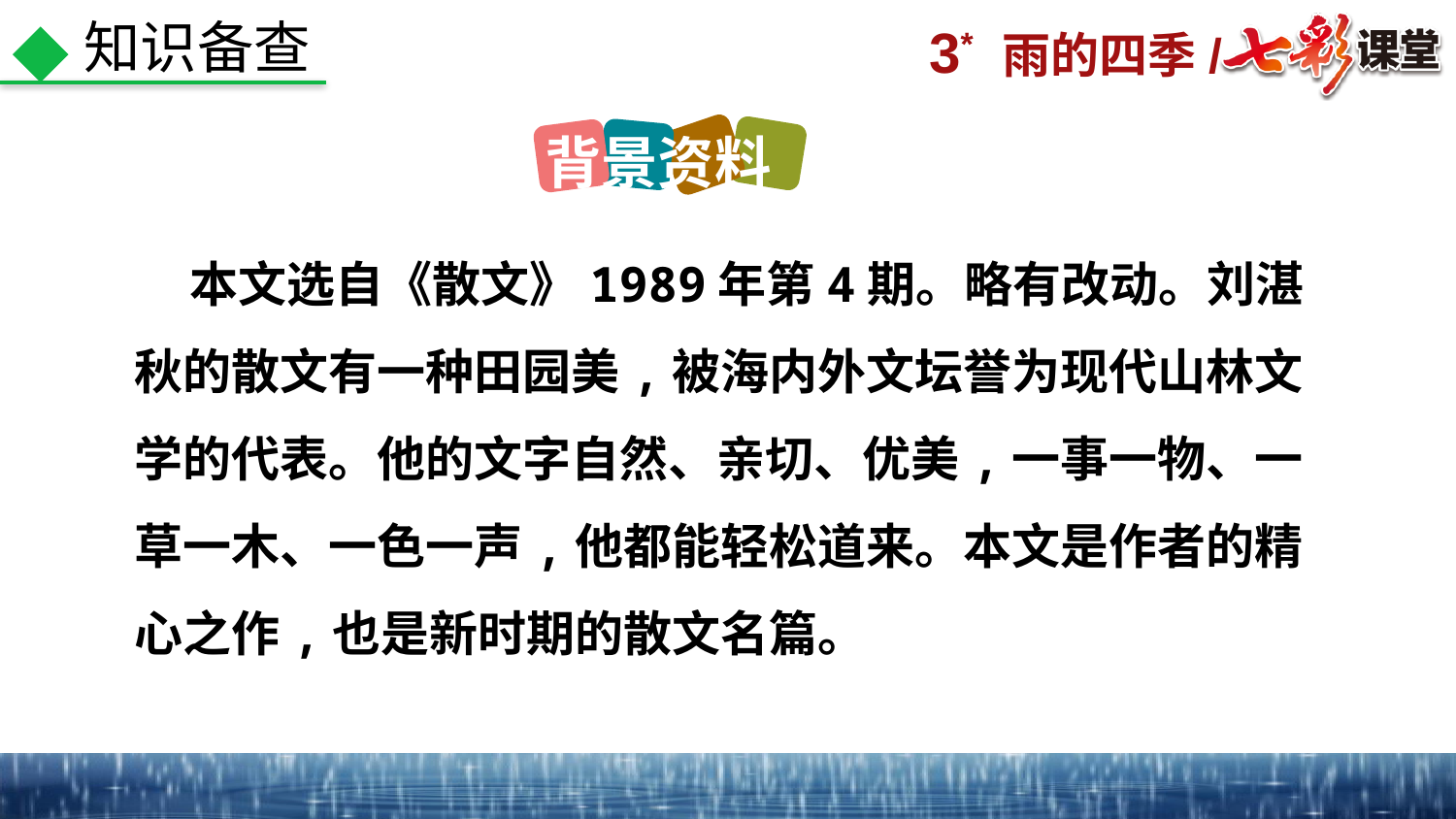

知识备查

背景资料

    本文选自《散文》1989年第4期。略有改动。刘湛秋的散文有一种田园美,被海内外文坛誉为现代山林文学的代表。他的文字自然、亲切、优美,一事一物、一草一木、一色一声,他都能轻松道来。本文是作者的精心之作,也是新时期的散文名篇。